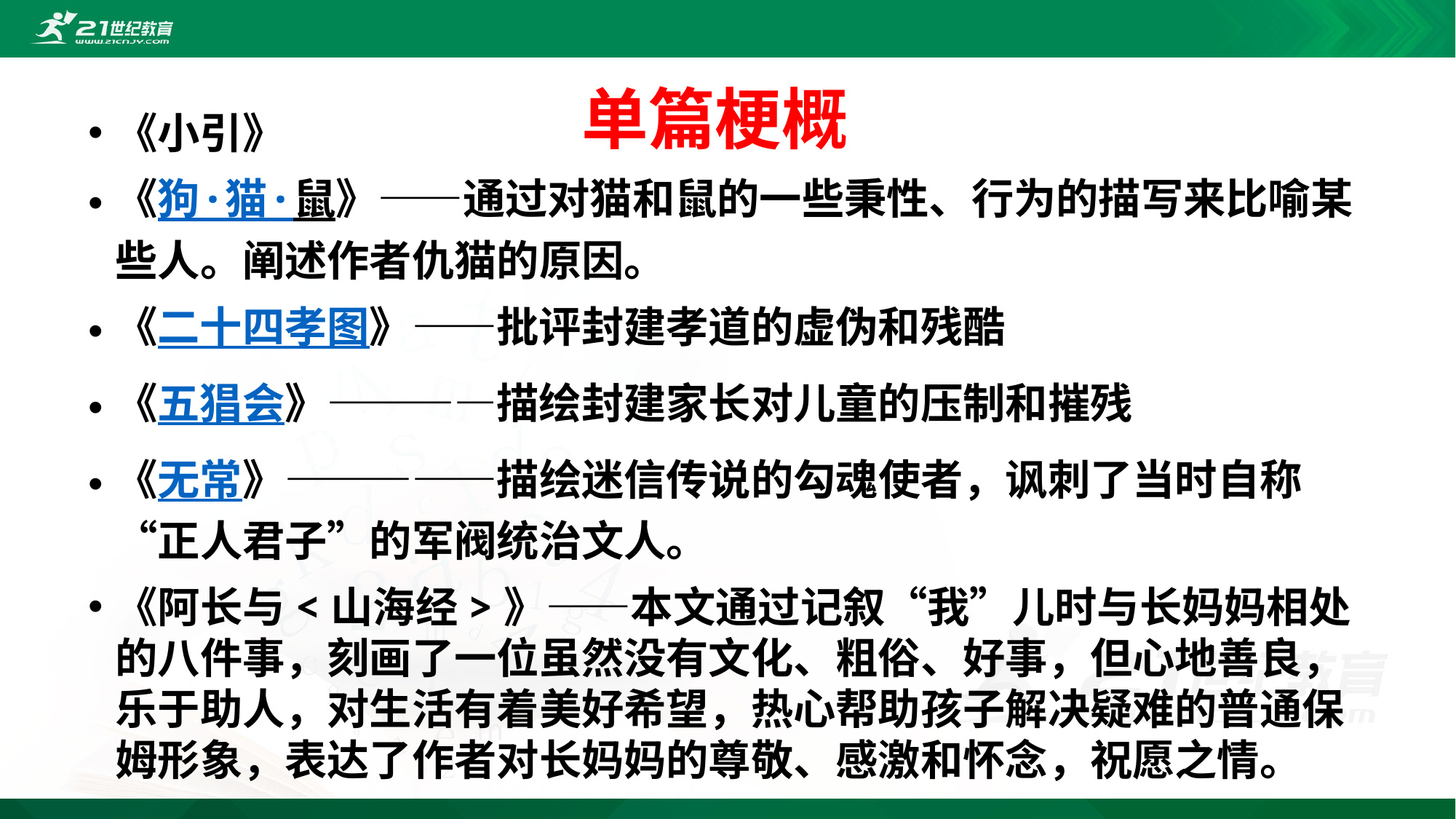

单篇梗概
《小引》
《狗·猫·鼠》——通过对猫和鼠的一些秉性、行为的描写来比喻某些人。阐述作者仇猫的原因。
《二十四孝图》——批评封建孝道的虚伪和残酷
《五猖会》————描绘封建家长对儿童的压制和摧残
《无常》—————描绘迷信传说的勾魂使者，讽刺了当时自称“正人君子”的军阀统治文人。
《阿长与<山海经>》——本文通过记叙“我”儿时与长妈妈相处的八件事，刻画了一位虽然没有文化、粗俗、好事，但心地善良，乐于助人，对生活有着美好希望，热心帮助孩子解决疑难的普通保姆形象，表达了作者对长妈妈的尊敬、感激和怀念，祝愿之情。